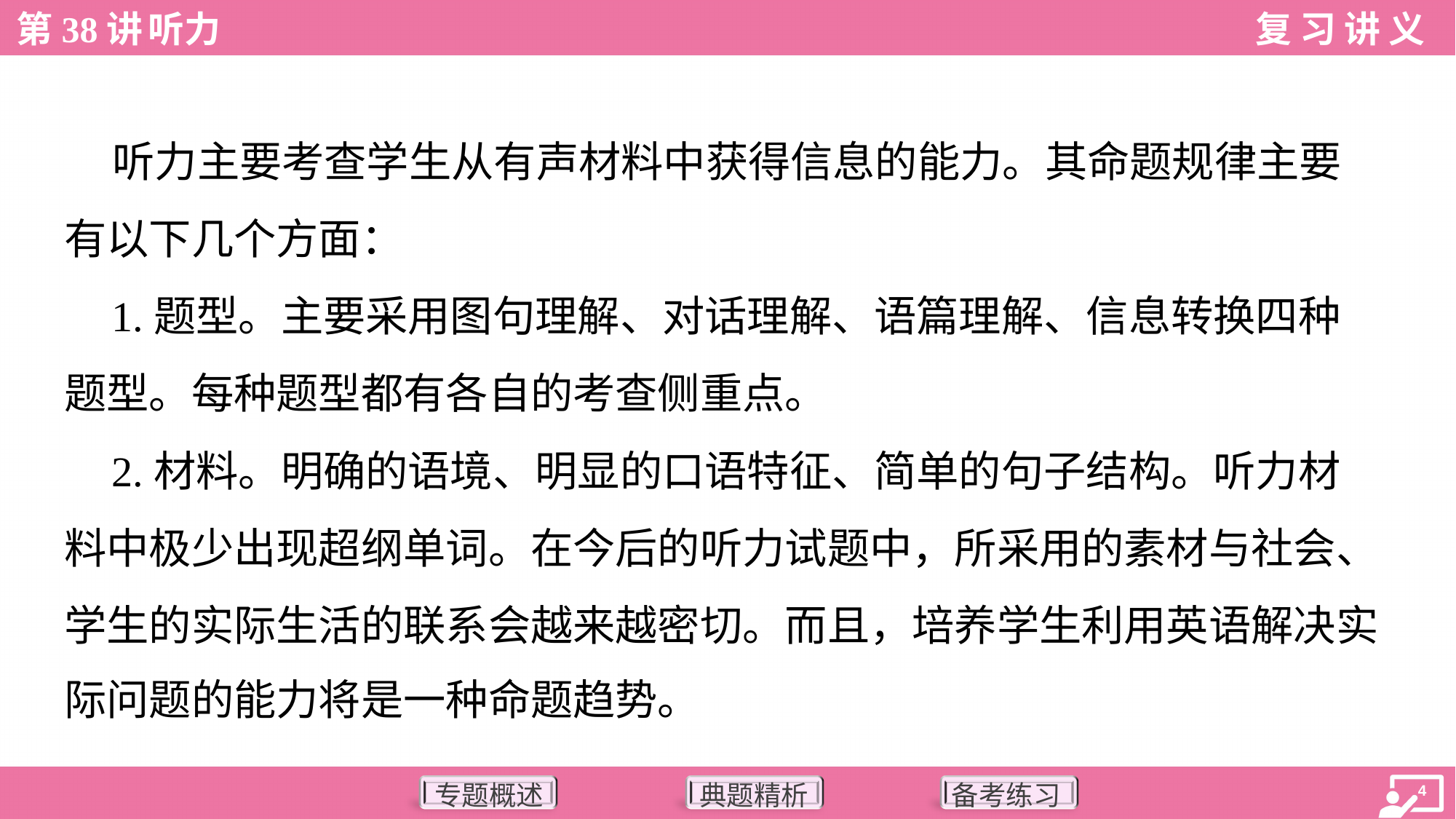

听力主要考查学生从有声材料中获得信息的能力。其命题规律主要
有以下几个方面：
    1.题型。主要采用图句理解、对话理解、语篇理解、信息转换四种
题型。每种题型都有各自的考查侧重点。
    2.材料。明确的语境、明显的口语特征、简单的句子结构。听力材
料中极少出现超纲单词。在今后的听力试题中，所采用的素材与社会、
学生的实际生活的联系会越来越密切。而且，培养学生利用英语解决实
际问题的能力将是一种命题趋势。